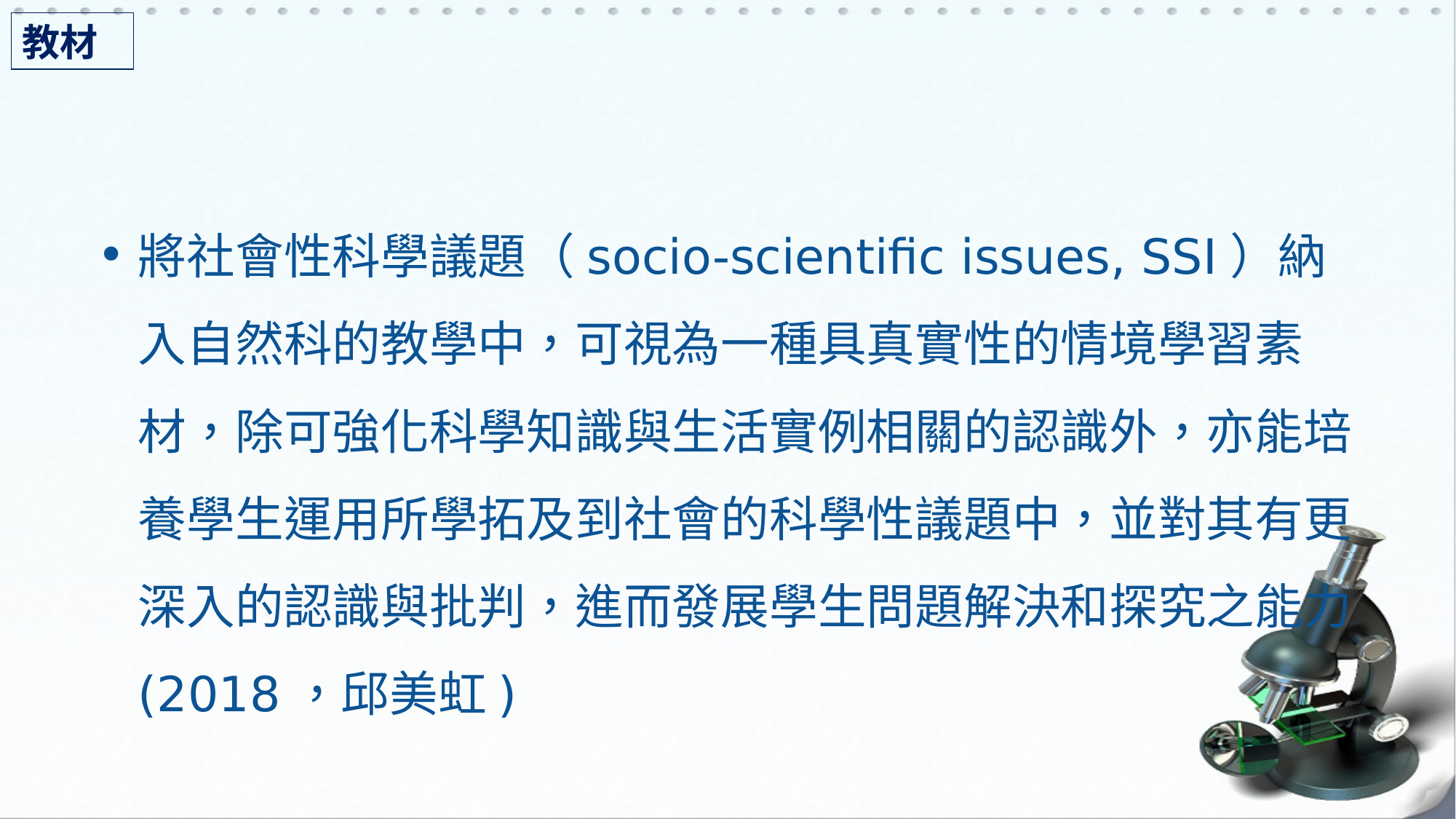

教材
#
將社會性科學議題（socio-scientific issues, SSI）納入自然科的教學中，可視為一種具真實性的情境學習素材，除可強化科學知識與生活實例相關的認識外，亦能培養學生運用所學拓及到社會的科學性議題中，並對其有更深入的認識與批判，進而發展學生問題解決和探究之能力(2018，邱美虹)